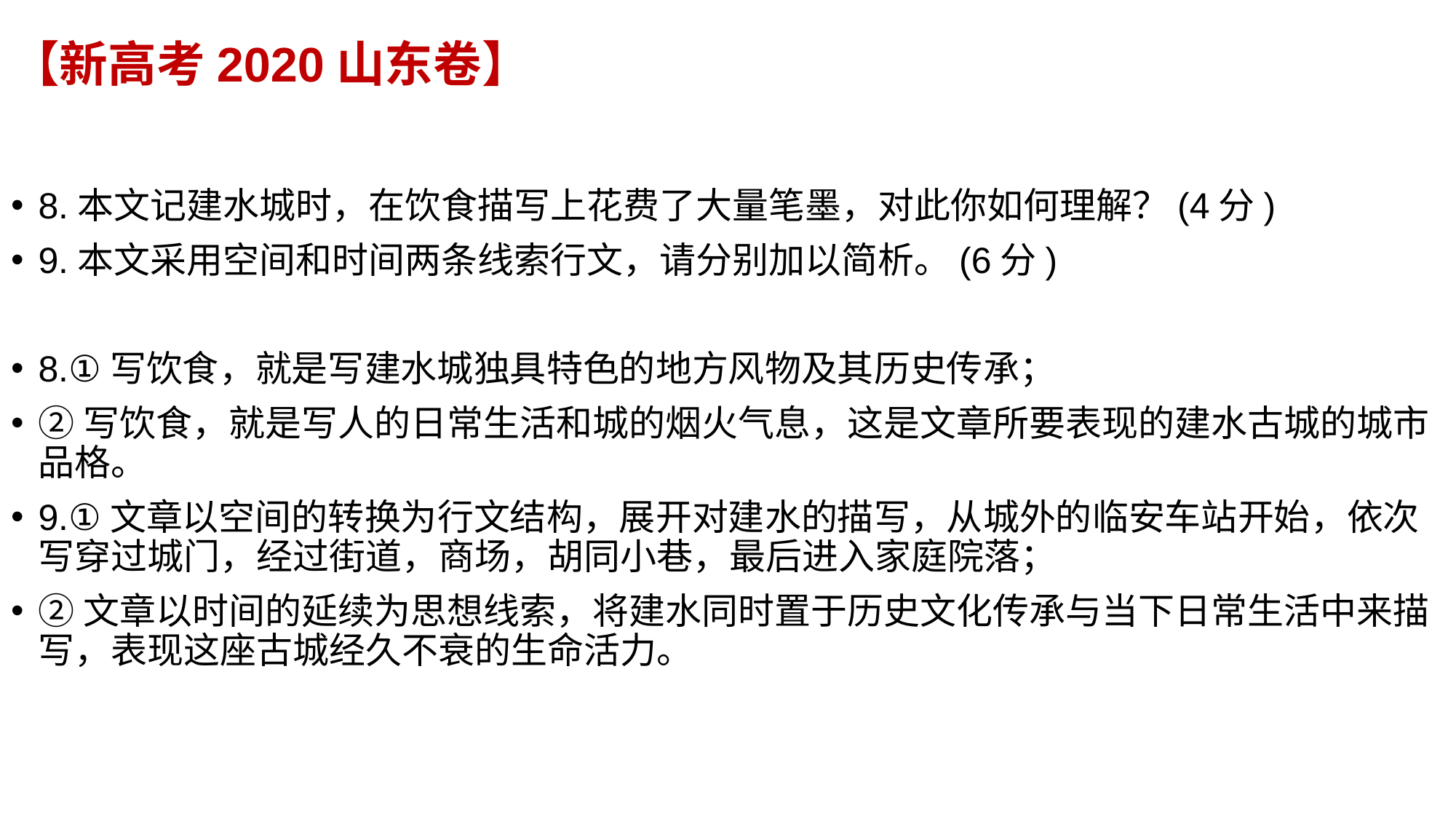

# 【新高考2020山东卷】
8.本文记建水城时，在饮食描写上花费了大量笔墨，对此你如何理解？(4分)
9.本文采用空间和时间两条线索行文，请分别加以简析。(6分)

8.①写饮食，就是写建水城独具特色的地方风物及其历史传承；
②写饮食，就是写人的日常生活和城的烟火气息，这是文章所要表现的建水古城的城市品格。
9.①文章以空间的转换为行文结构，展开对建水的描写，从城外的临安车站开始，依次写穿过城门，经过街道，商场，胡同小巷，最后进入家庭院落；
②文章以时间的延续为思想线索，将建水同时置于历史文化传承与当下日常生活中来描写，表现这座古城经久不衰的生命活力。